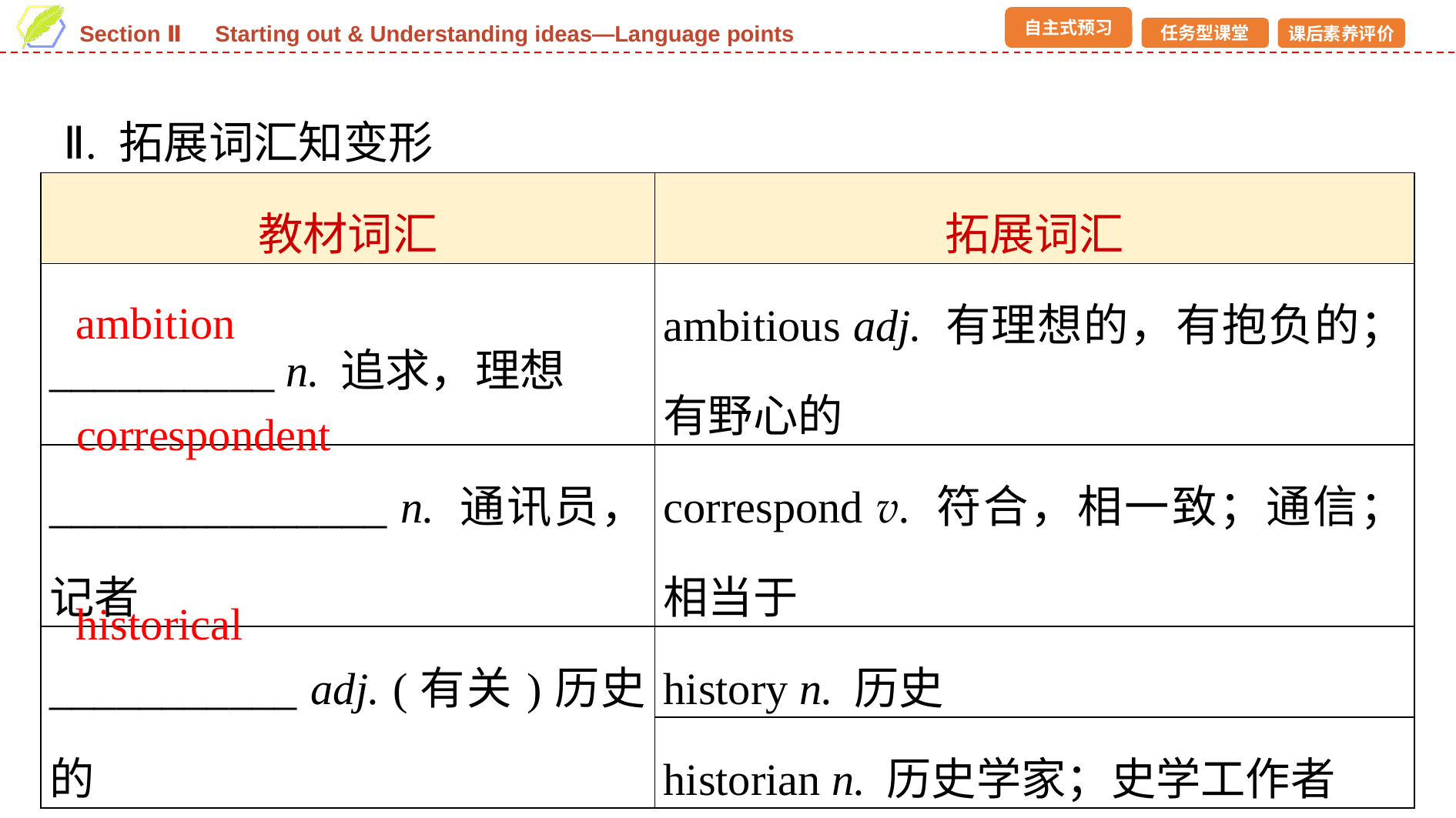

Ⅱ. 拓展词汇知变形
| 教材词汇 | 拓展词汇 |
| --- | --- |
| \_\_\_\_\_\_\_\_\_\_ n. 追求，理想 | ambitious adj. 有理想的，有抱负的；有野心的 |
| \_\_\_\_\_\_\_\_\_\_\_\_\_\_\_ n. 通讯员，记者 | correspond v. 符合，相一致；通信；相当于 |
| \_\_\_\_\_\_\_\_\_\_\_ adj. (有关)历史的 | history n. 历史 |
|  | historian n. 历史学家；史学工作者 |
ambition
correspondent
historical